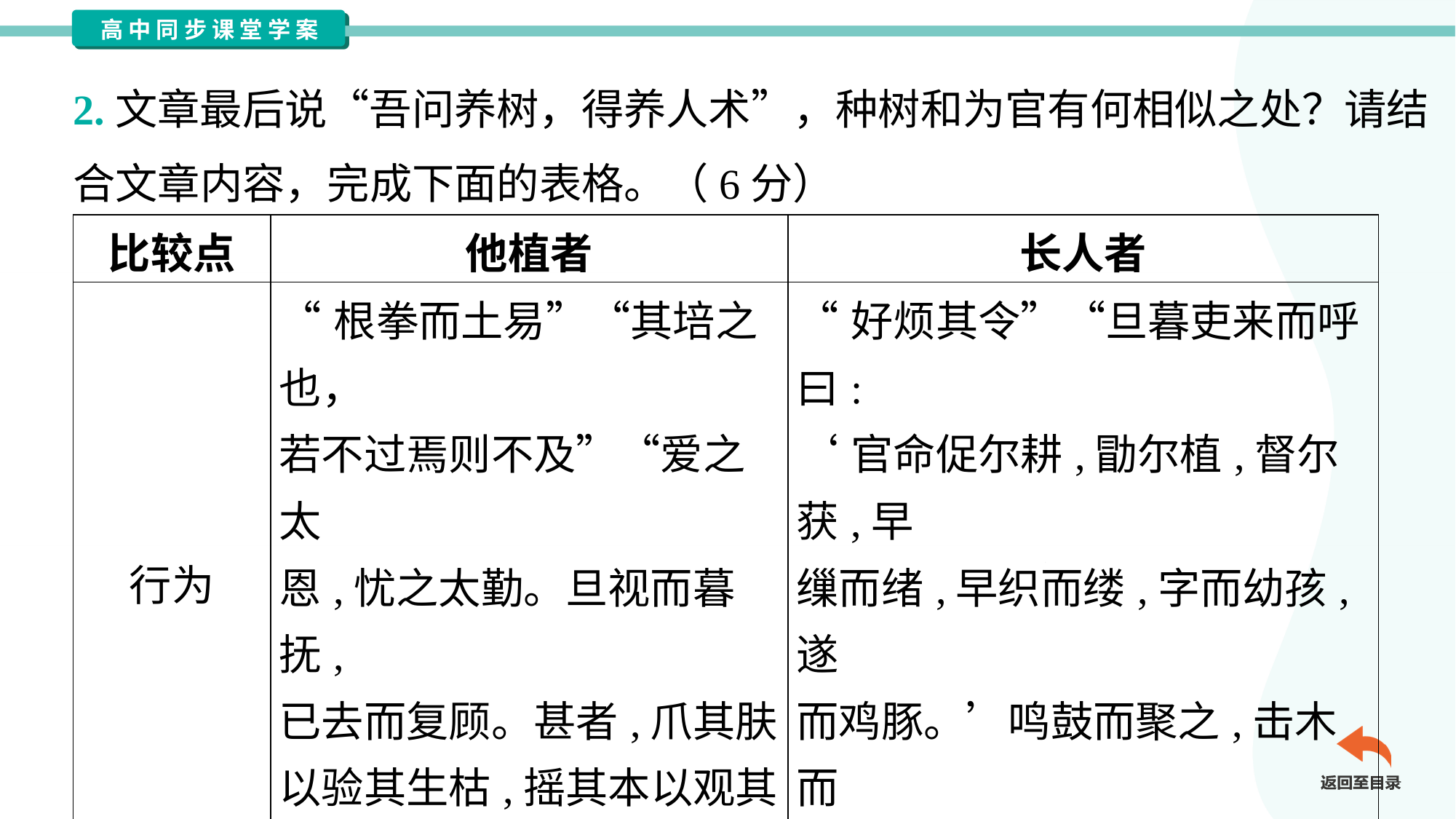

2.文章最后说“吾问养树，得养人术”，种树和为官有何相似之处？请结
合文章内容，完成下面的表格。（6分）
| 比较点 | 他植者 | 长人者 |
| --- | --- | --- |
| 行为 | “根拳而土易”“其培之也， 若不过焉则不及”“爱之太 恩,忧之太勤。旦视而暮抚, 已去而复顾。甚者,爪其肤 以验其生枯,摇其本以观其 疏密” | “好烦其令”“旦暮吏来而呼曰: ‘官命促尔耕,勖尔植,督尔获,早 缫而绪,早织而缕,字而幼孩,遂 而鸡豚。’鸣鼓而聚之,击木而 召之” |